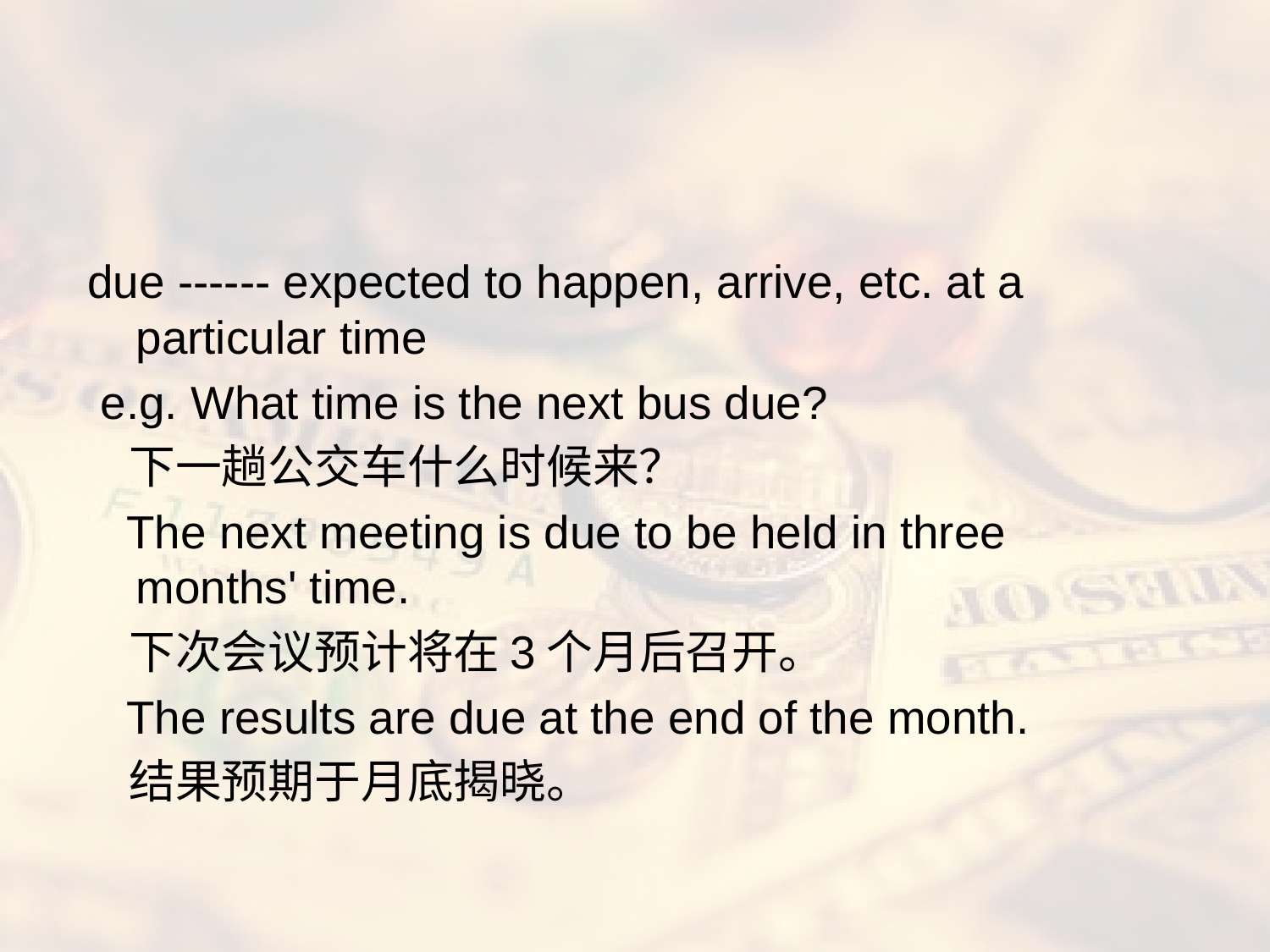

#
due ------ expected to happen, arrive, etc. at a particular time
 e.g. What time is the next bus due?
   下一趟公交车什么时候来？
   The next meeting is due to be held in three months' time.
   下次会议预计将在3个月后召开。
   The results are due at the end of the month.
   结果预期于月底揭晓。